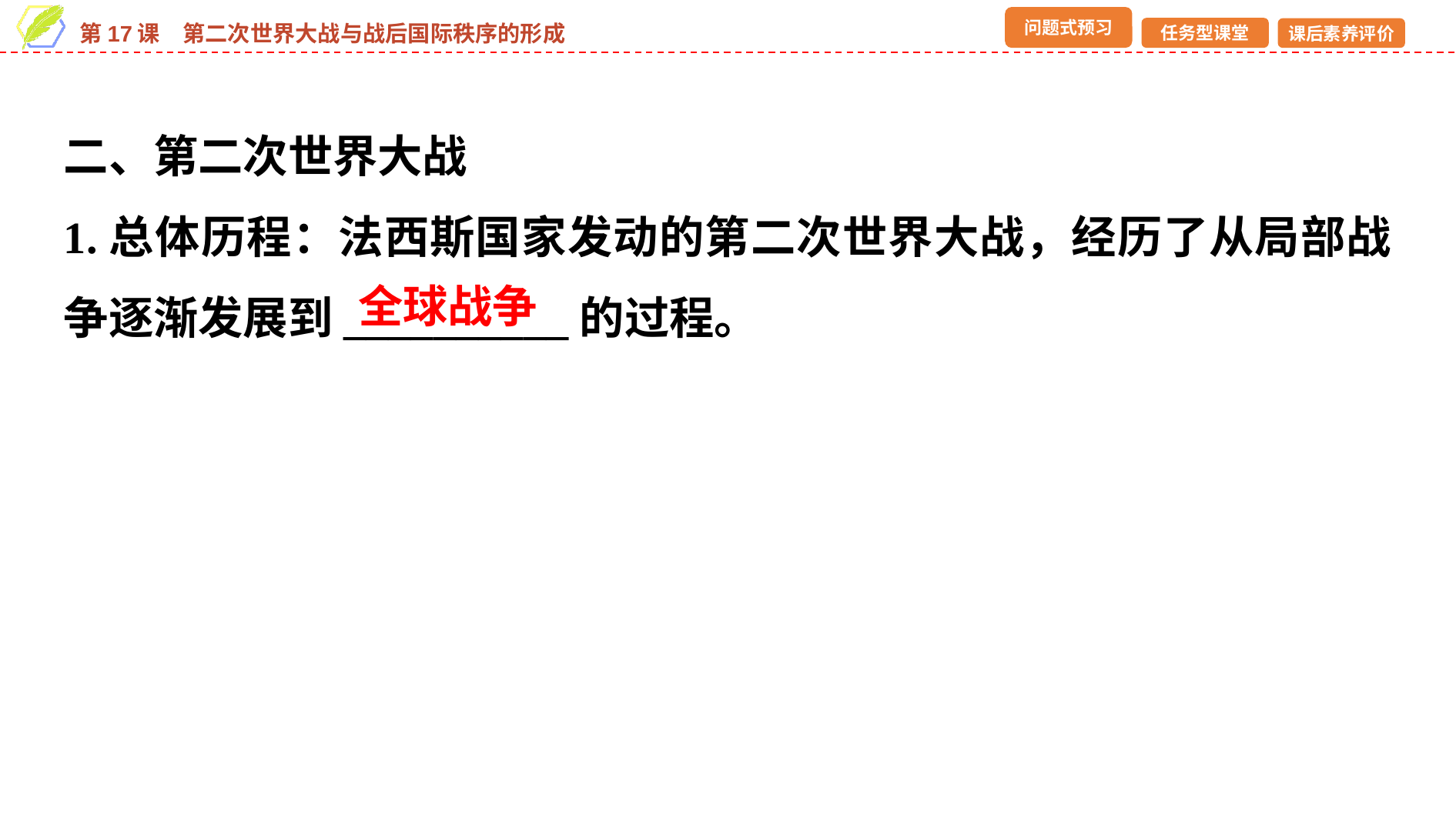

二、第二次世界大战
1.总体历程：法西斯国家发动的第二次世界大战，经历了从局部战争逐渐发展到__________的过程。
全球战争